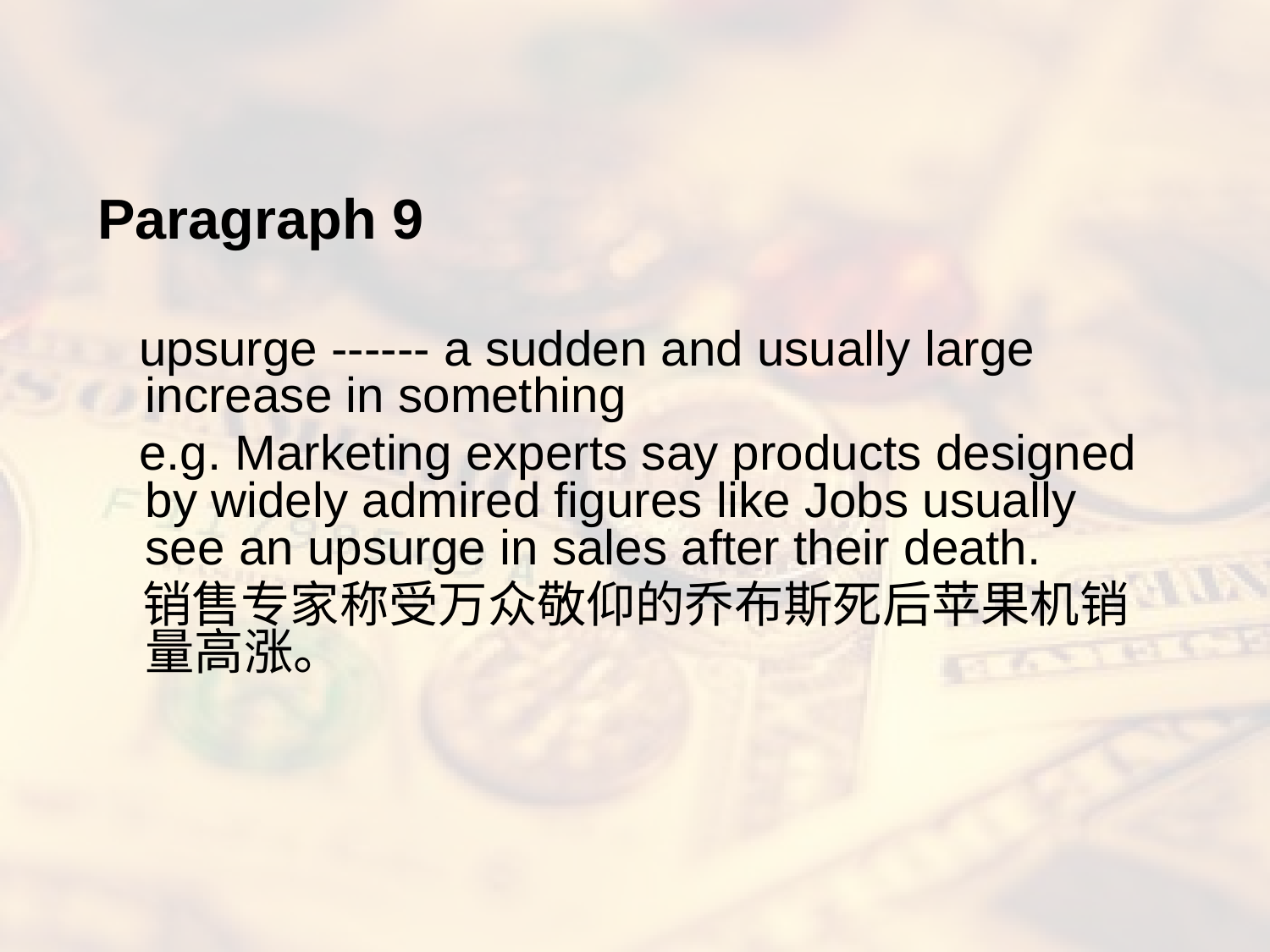

#
Paragraph 9
   upsurge ------ a sudden and usually large increase in something
   e.g. Marketing experts say products designed by widely admired figures like Jobs usually see an upsurge in sales after their death.
   销售专家称受万众敬仰的乔布斯死后苹果机销量高涨。